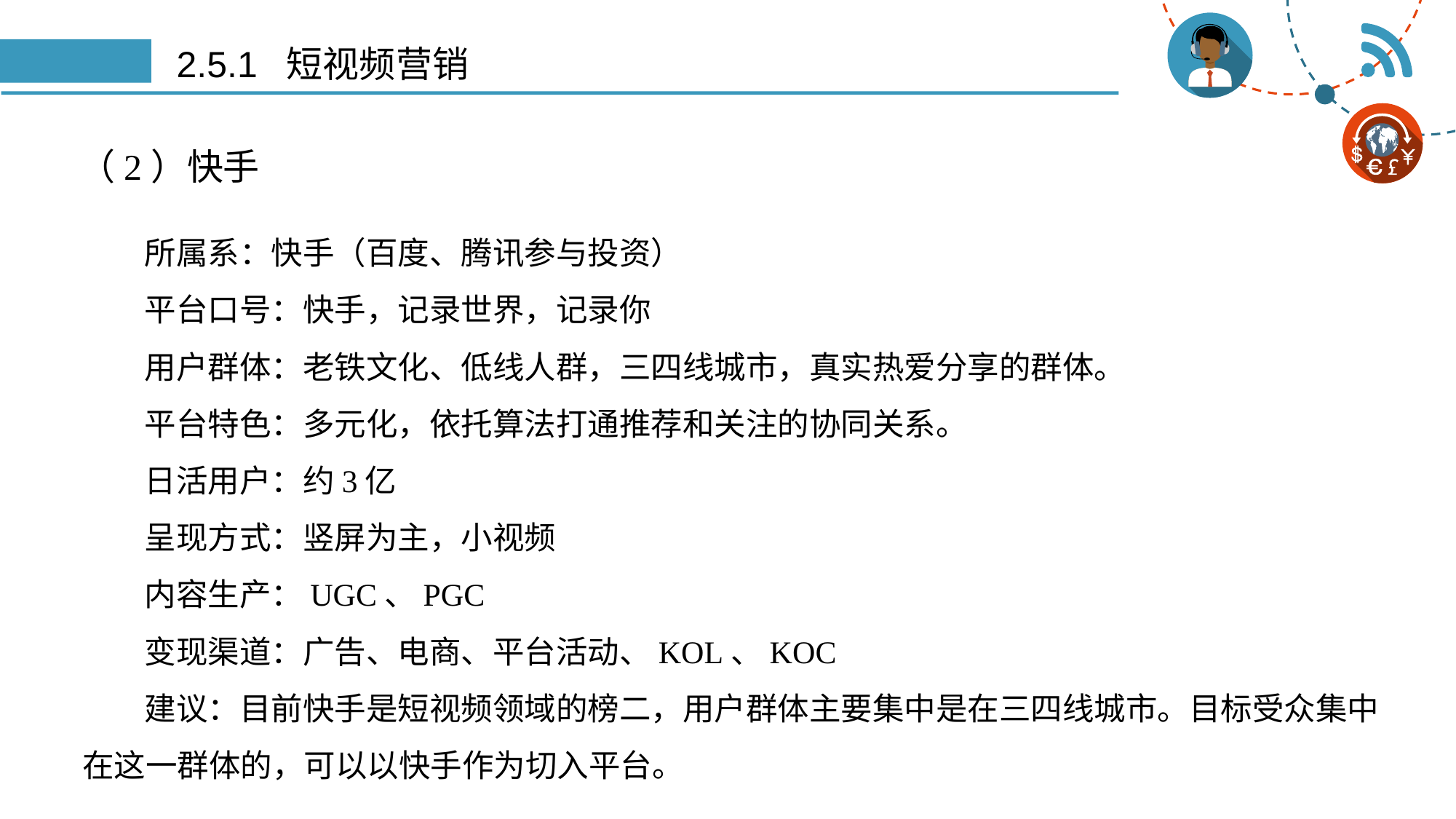

# 2.5.1  短视频营销

（2）快手
所属系：快手（百度、腾讯参与投资）
平台口号：快手，记录世界，记录你
用户群体：老铁文化、低线人群，三四线城市，真实热爱分享的群体。
平台特色：多元化，依托算法打通推荐和关注的协同关系。
日活用户：约3亿
呈现方式：竖屏为主，小视频
内容生产：UGC、PGC
变现渠道：广告、电商、平台活动、KOL、KOC
建议：目前快手是短视频领域的榜二，用户群体主要集中是在三四线城市。目标受众集中在这一群体的，可以以快手作为切入平台。